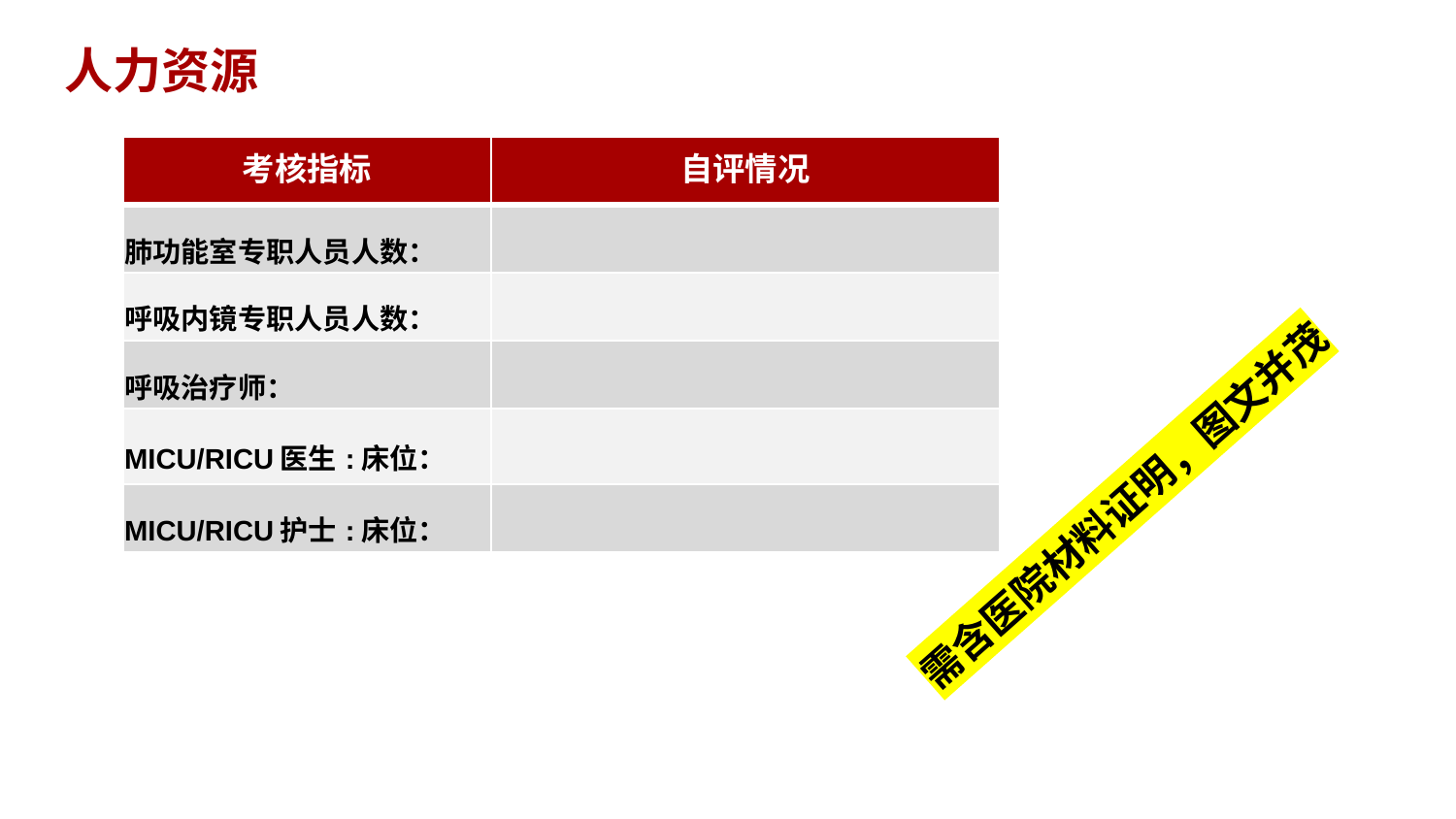

# 人力资源
| 考核指标 | 自评情况 |
| --- | --- |
| 肺功能室专职人员人数： |  |
| 呼吸内镜专职人员人数： |  |
| 呼吸治疗师： |  |
| MICU/RICU医生:床位： |  |
| MICU/RICU护士:床位： |  |
需含医院材料证明，图文并茂